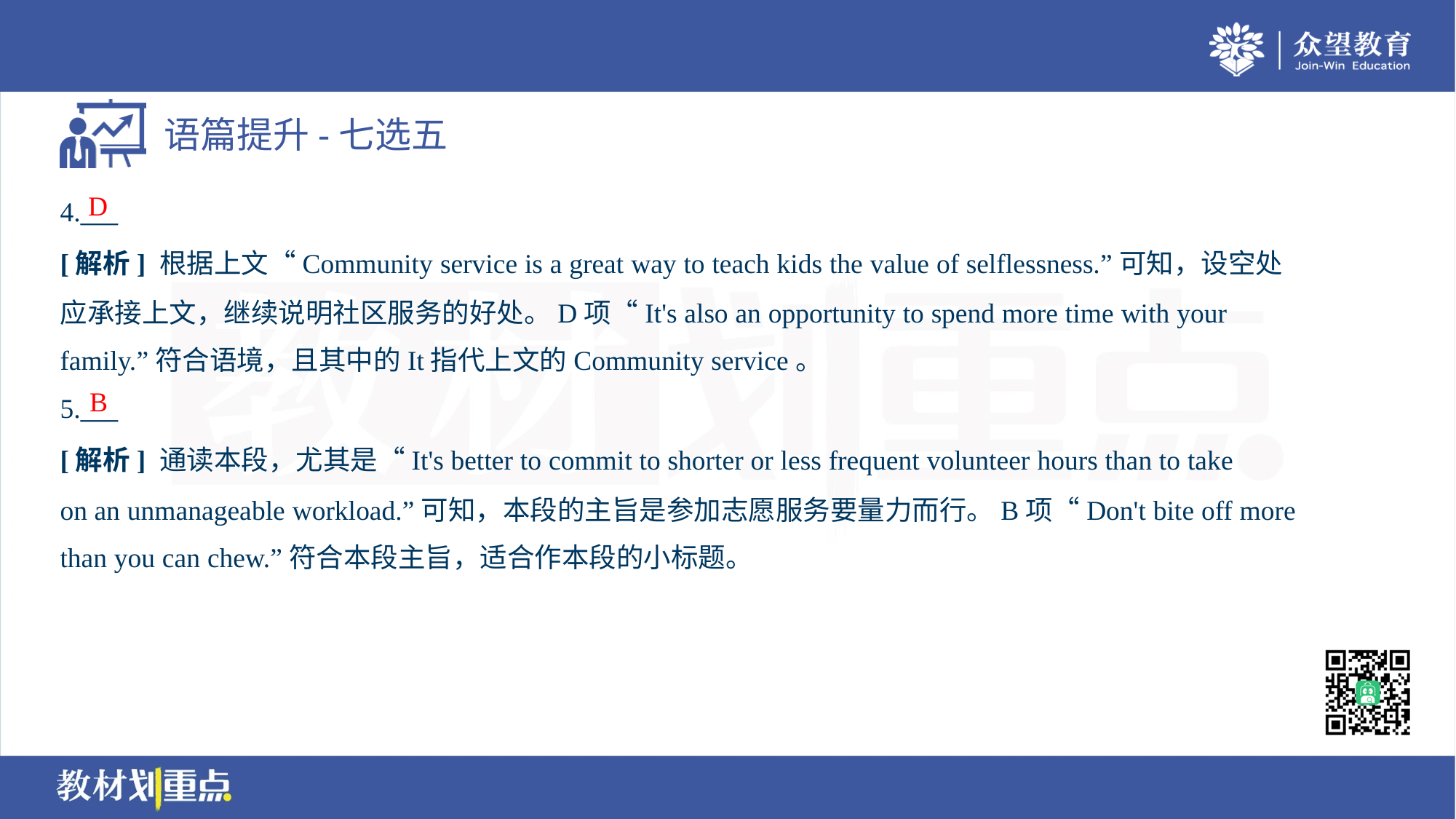

D
4.___
[解析] 根据上文“Community service is a great way to teach kids the value of selflessness.”可知，设空处
应承接上文，继续说明社区服务的好处。D项“It's also an opportunity to spend more time with your
family.”符合语境，且其中的It指代上文的Community service。
B
5.___
[解析] 通读本段，尤其是“It's better to commit to shorter or less frequent volunteer hours than to take
on an unmanageable workload.”可知，本段的主旨是参加志愿服务要量力而行。B项“Don't bite off more
than you can chew.”符合本段主旨，适合作本段的小标题。